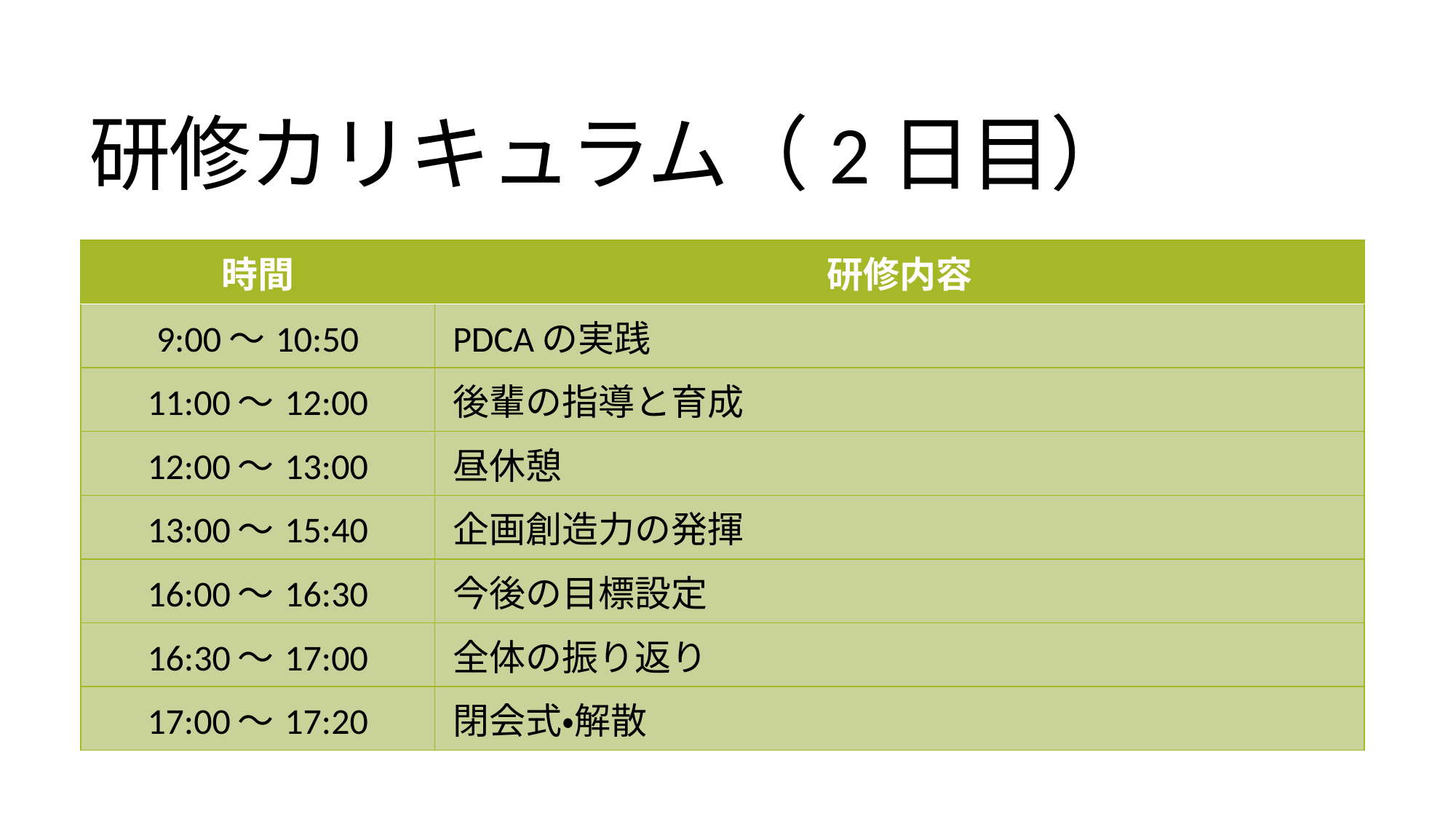

# 研修カリキュラム（2日目）
| 時間 | 研修内容 |
| --- | --- |
| 9:00～10:50 | PDCAの実践 |
| 11:00～12:00 | 後輩の指導と育成 |
| 12:00～13:00 | 昼休憩 |
| 13:00～15:40 | 企画創造力の発揮 |
| 16:00～16:30 | 今後の目標設定 |
| 16:30～17:00 | 全体の振り返り |
| 17:00～17:20 | 閉会式・解散 |